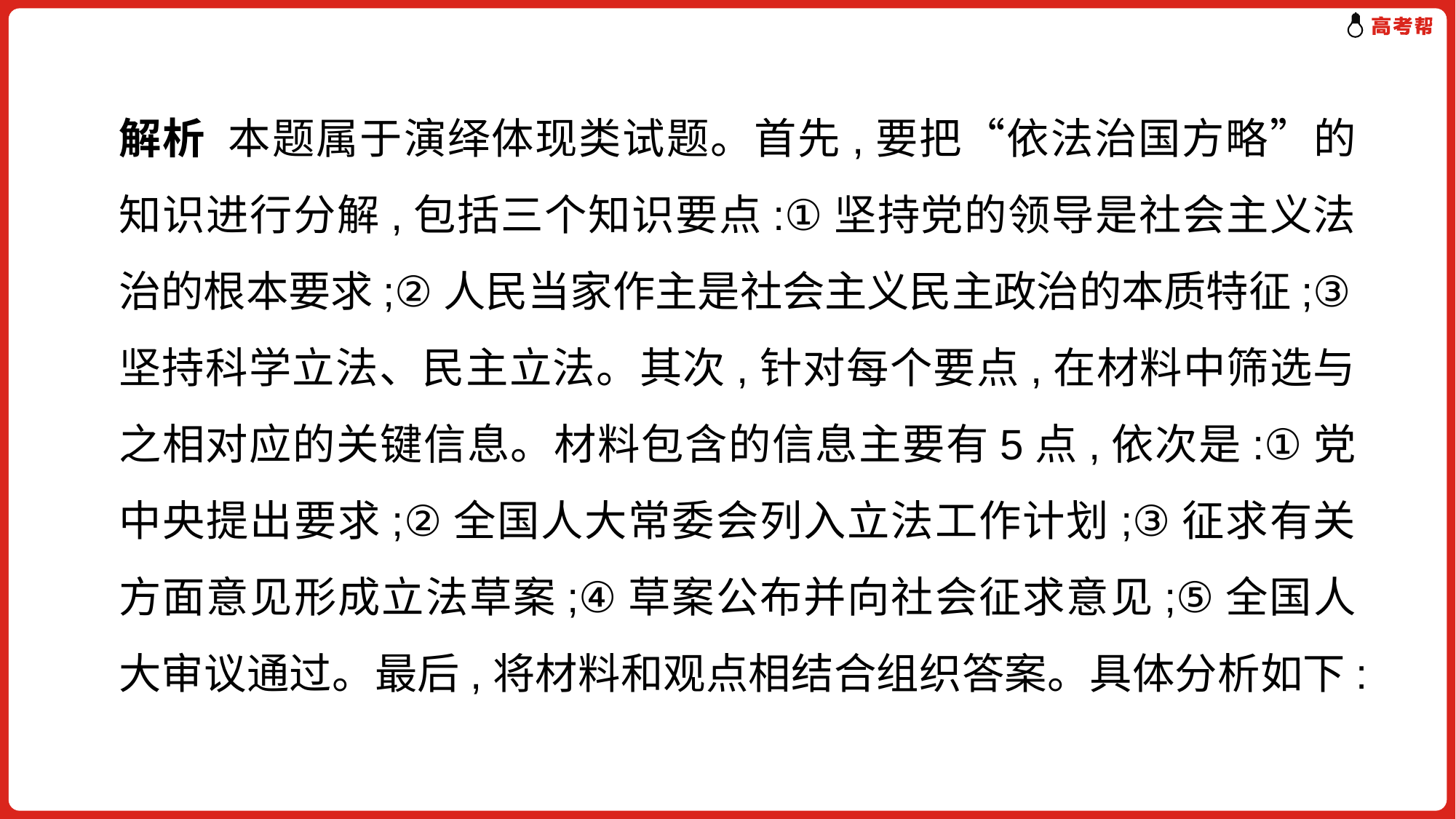

解析  本题属于演绎体现类试题。首先,要把“依法治国方略”的知识进行分解,包括三个知识要点:①坚持党的领导是社会主义法治的根本要求;②人民当家作主是社会主义民主政治的本质特征;③坚持科学立法、民主立法。其次,针对每个要点,在材料中筛选与之相对应的关键信息。材料包含的信息主要有5点,依次是:①党中央提出要求;②全国人大常委会列入立法工作计划;③征求有关方面意见形成立法草案;④草案公布并向社会征求意见;⑤全国人大审议通过。最后,将材料和观点相结合组织答案。具体分析如下: